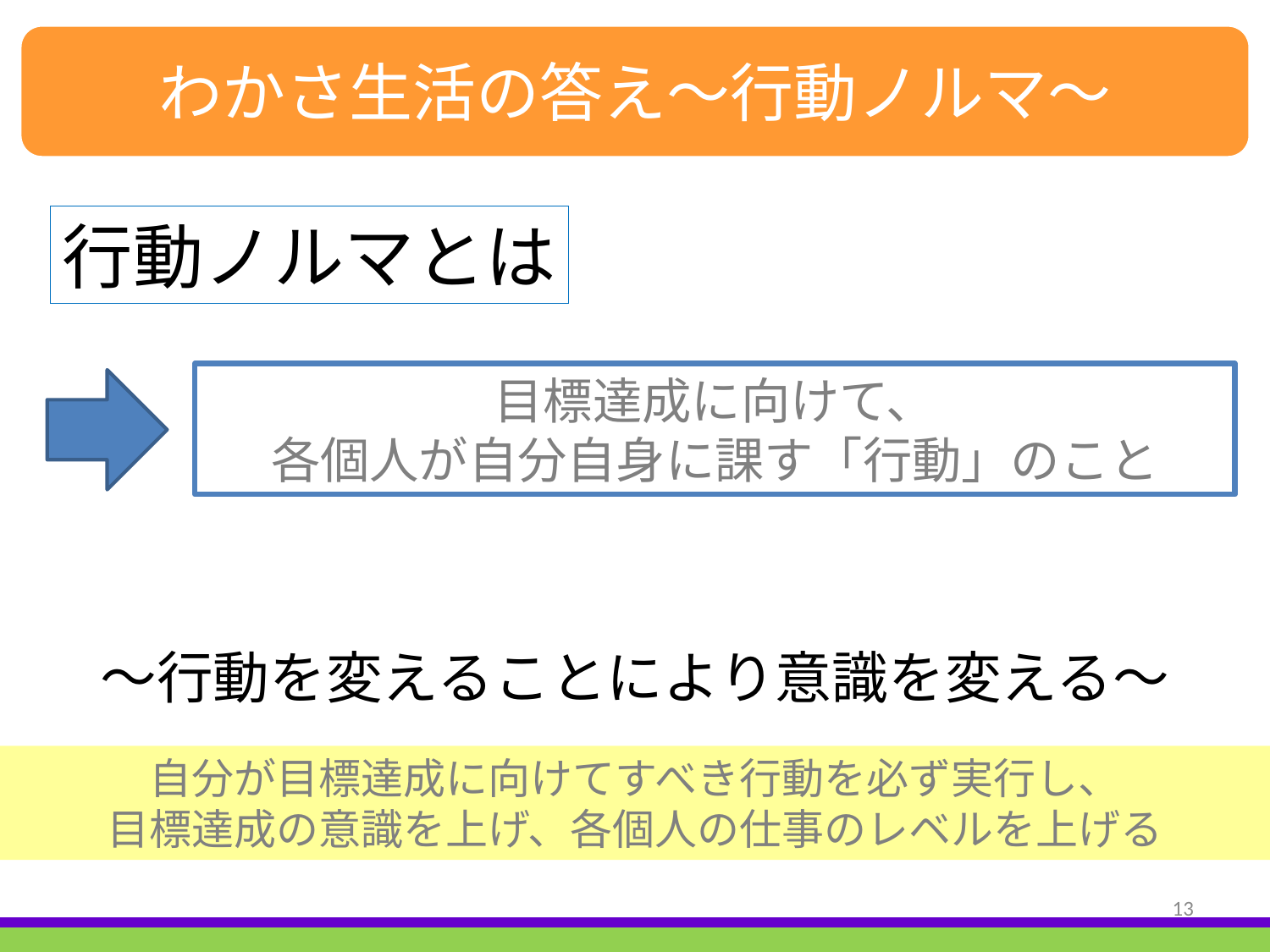

わかさ生活の答え～行動ノルマ～
行動ノルマとは
目標達成に向けて、
各個人が自分自身に課す「行動」のこと

～行動を変えることにより意識を変える～
自分が目標達成に向けてすべき行動を必ず実行し、
目標達成の意識を上げ、各個人の仕事のレベルを上げる
13